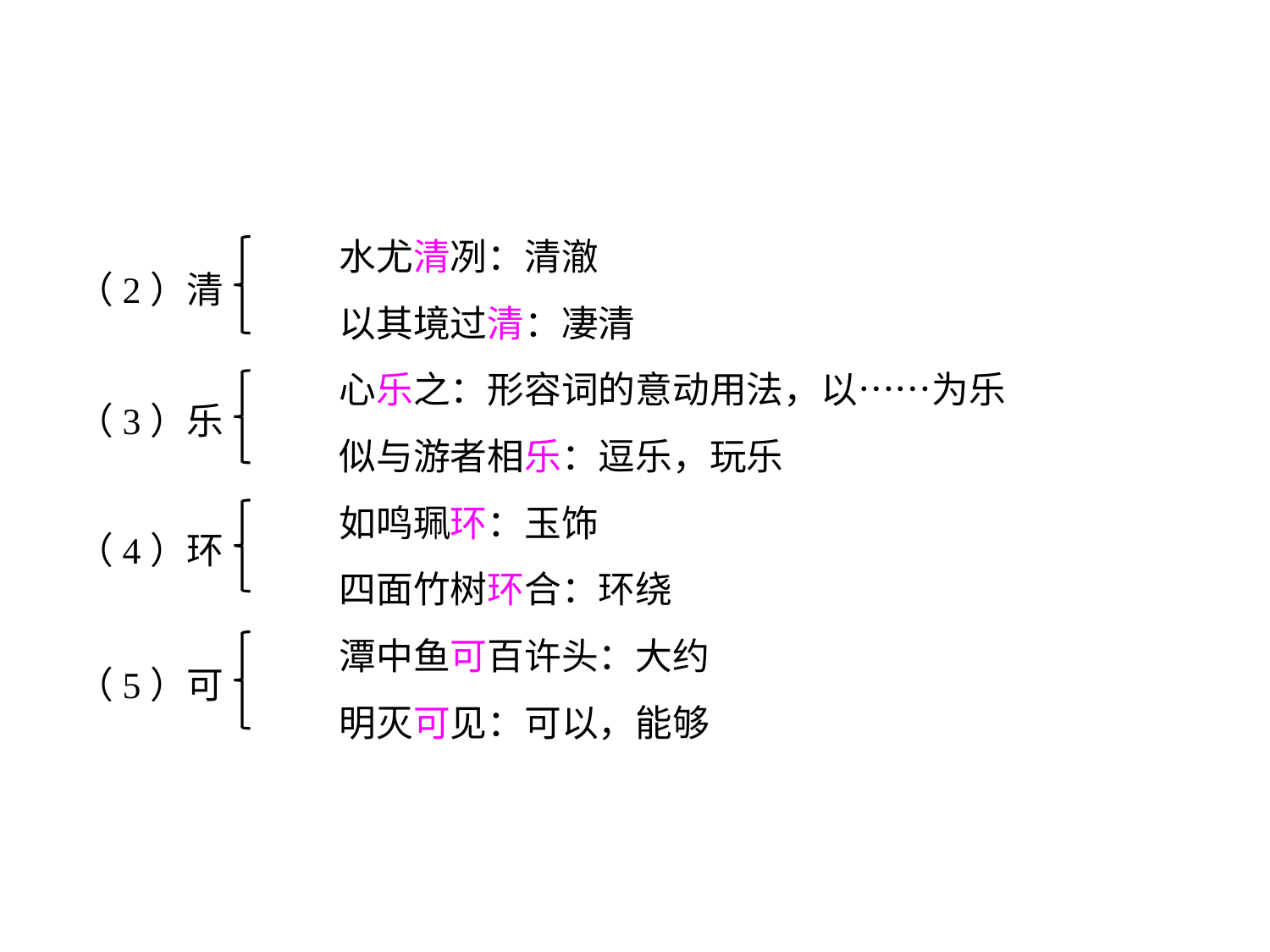

水尤清冽：清澈
		以其境过清：凄清
		心乐之：形容词的意动用法，以……为乐
		似与游者相乐：逗乐，玩乐
		如鸣珮环：玉饰
		四面竹树环合：环绕
		潭中鱼可百许头：大约
		明灭可见：可以，能够

（2）清

（3）乐

（4）环

（5）可